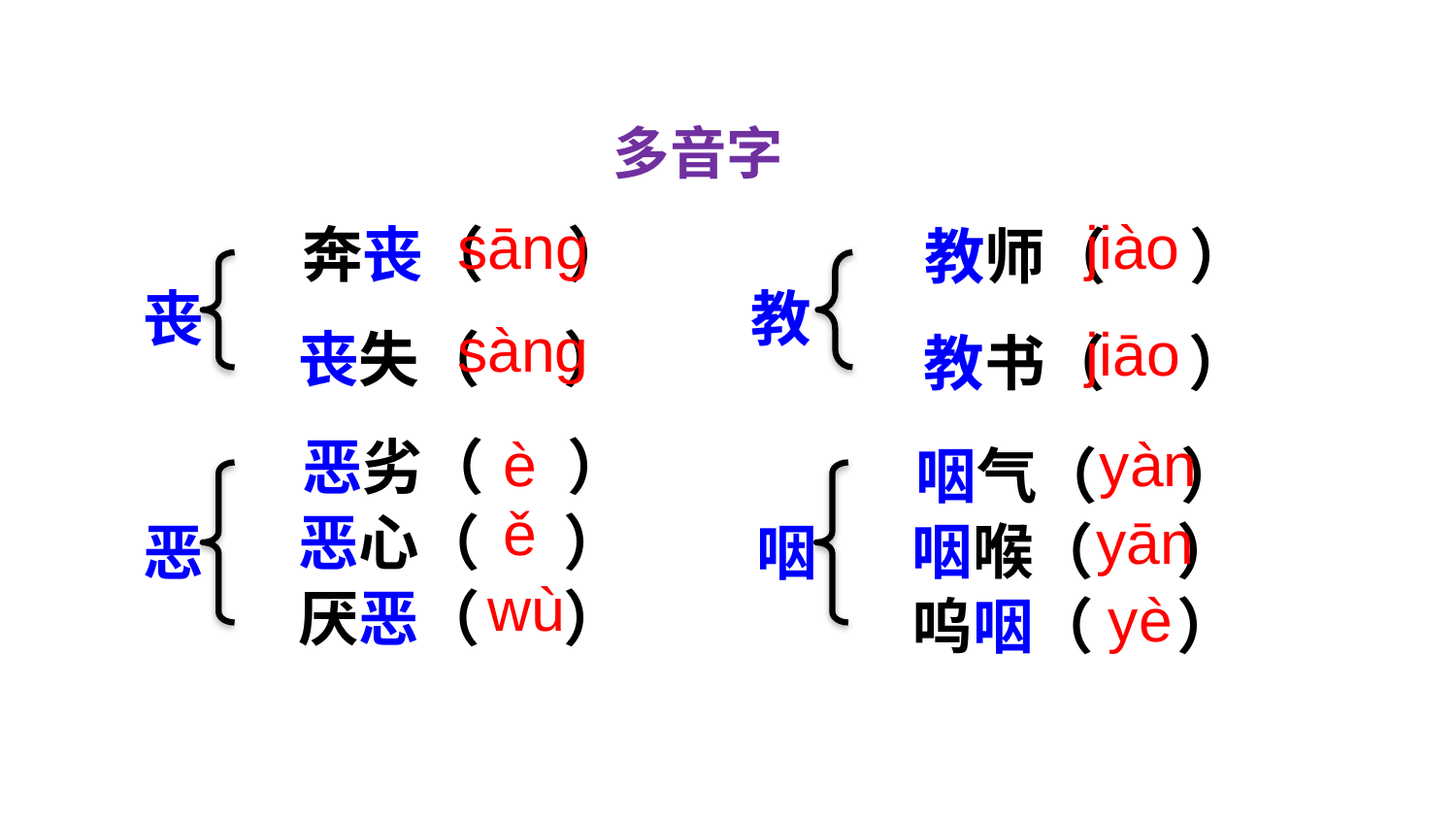

多音字
sānɡ
jiào
奔丧（      ）
教师（      ）

丧
教
sànɡ
jiāo
丧失（      ）
教书（      ）
è
yàn
恶劣（      ）
咽气（      ）

ě
yān
恶心（      ）
咽喉（      ）
恶
咽
wù
厌恶（      ）
yè
呜咽（      ）